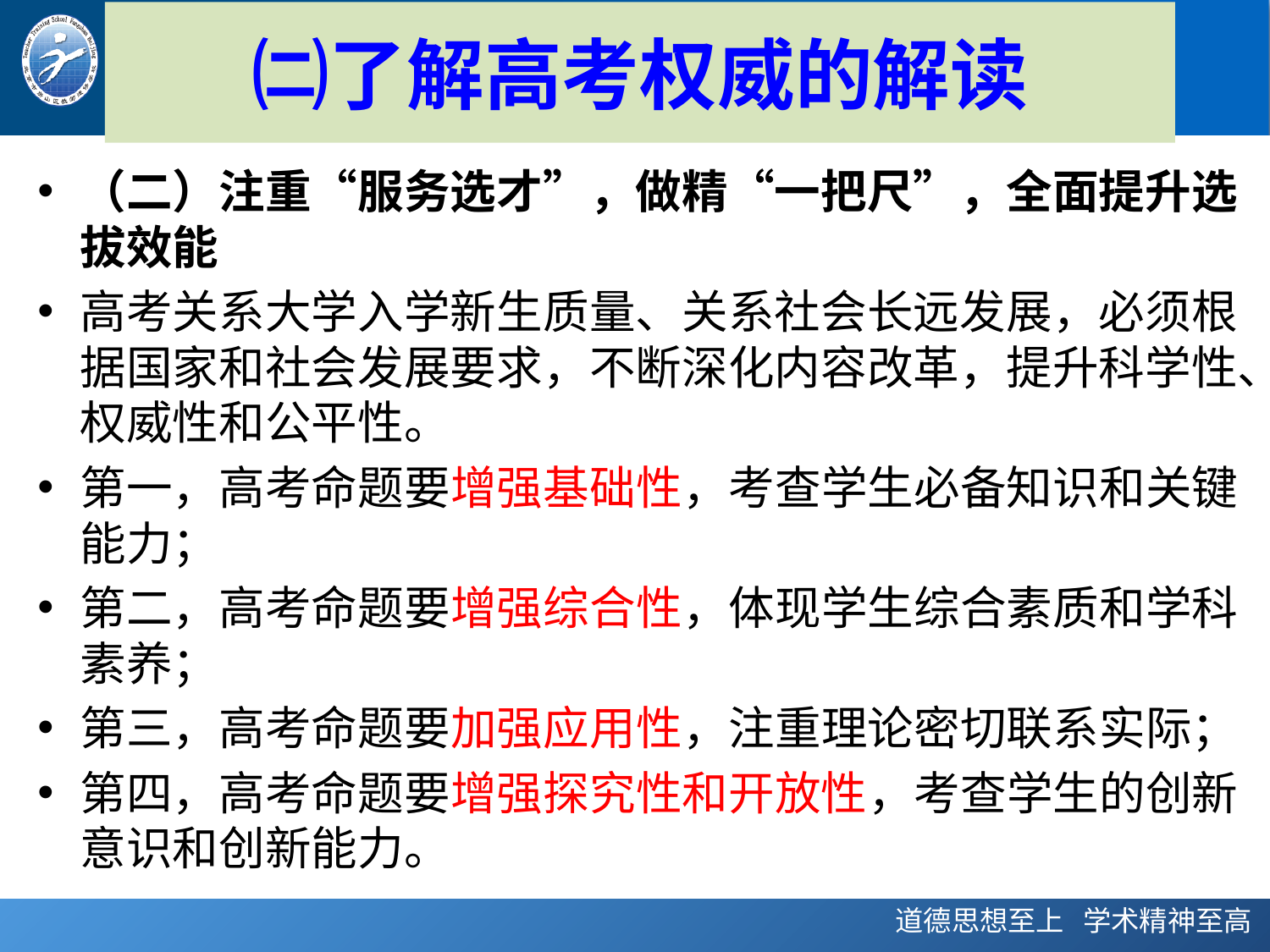

# ㈡了解高考权威的解读
（二）注重“服务选才”，做精“一把尺”，全面提升选拔效能
高考关系大学入学新生质量、关系社会长远发展，必须根据国家和社会发展要求，不断深化内容改革，提升科学性、权威性和公平性。
第一，高考命题要增强基础性，考查学生必备知识和关键能力；
第二，高考命题要增强综合性，体现学生综合素质和学科素养；
第三，高考命题要加强应用性，注重理论密切联系实际；
第四，高考命题要增强探究性和开放性，考查学生的创新意识和创新能力。